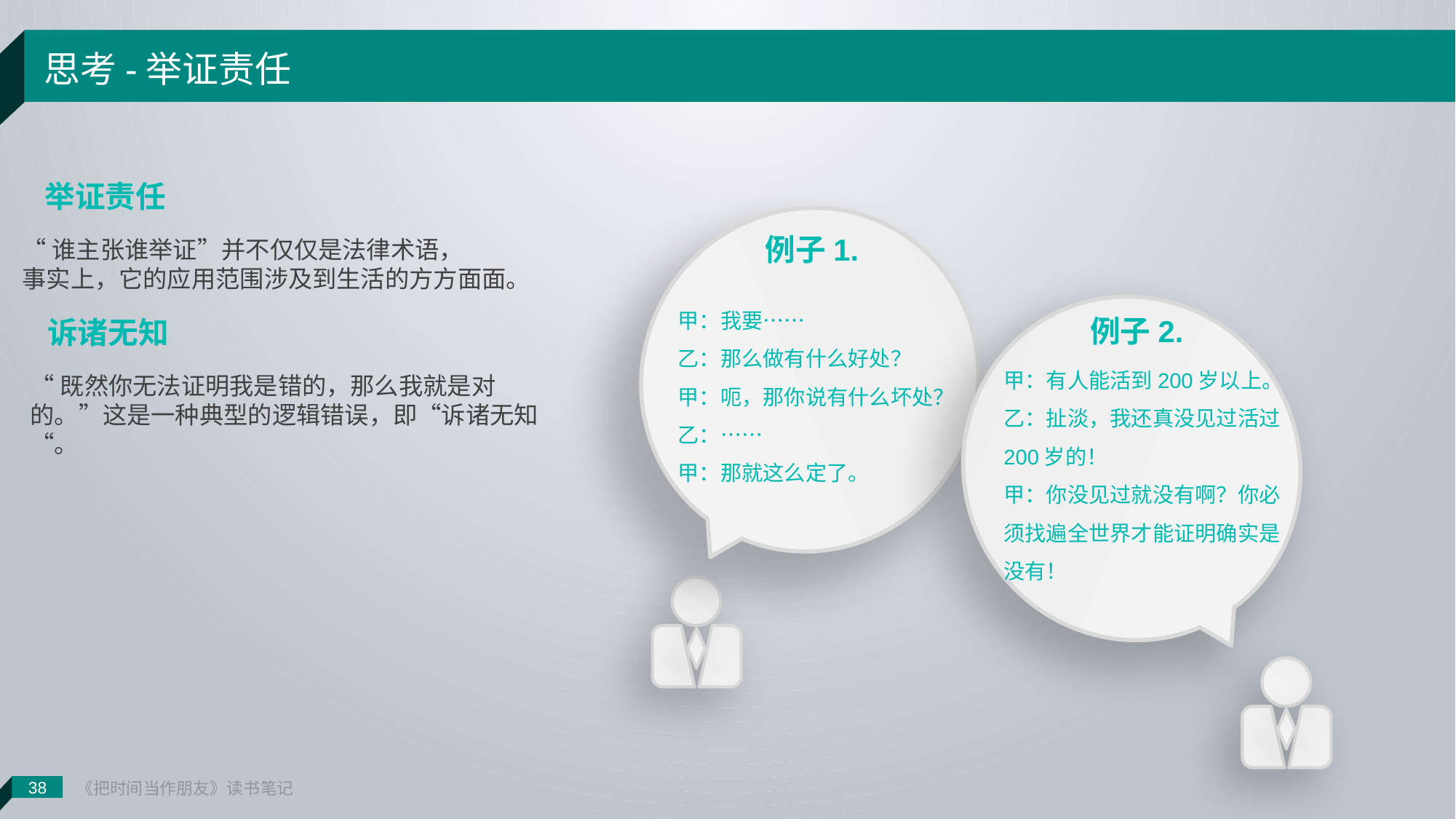

38
《把时间当作朋友》读书笔记

思考-举证责任
举证责任

甲：我要……
乙：那么做有什么好处？
甲：呃，那你说有什么坏处？
乙：……
甲：那就这么定了。
例子1.
“谁主张谁举证”并不仅仅是法律术语，
事实上，它的应用范围涉及到生活的方方面面。

甲：有人能活到200岁以上。
乙：扯淡，我还真没见过活过200岁的！
甲：你没见过就没有啊？你必须找遍全世界才能证明确实是没有！
例子2.
诉诸无知
“既然你无法证明我是错的，那么我就是对的。”这是一种典型的逻辑错误，即“诉诸无知“。